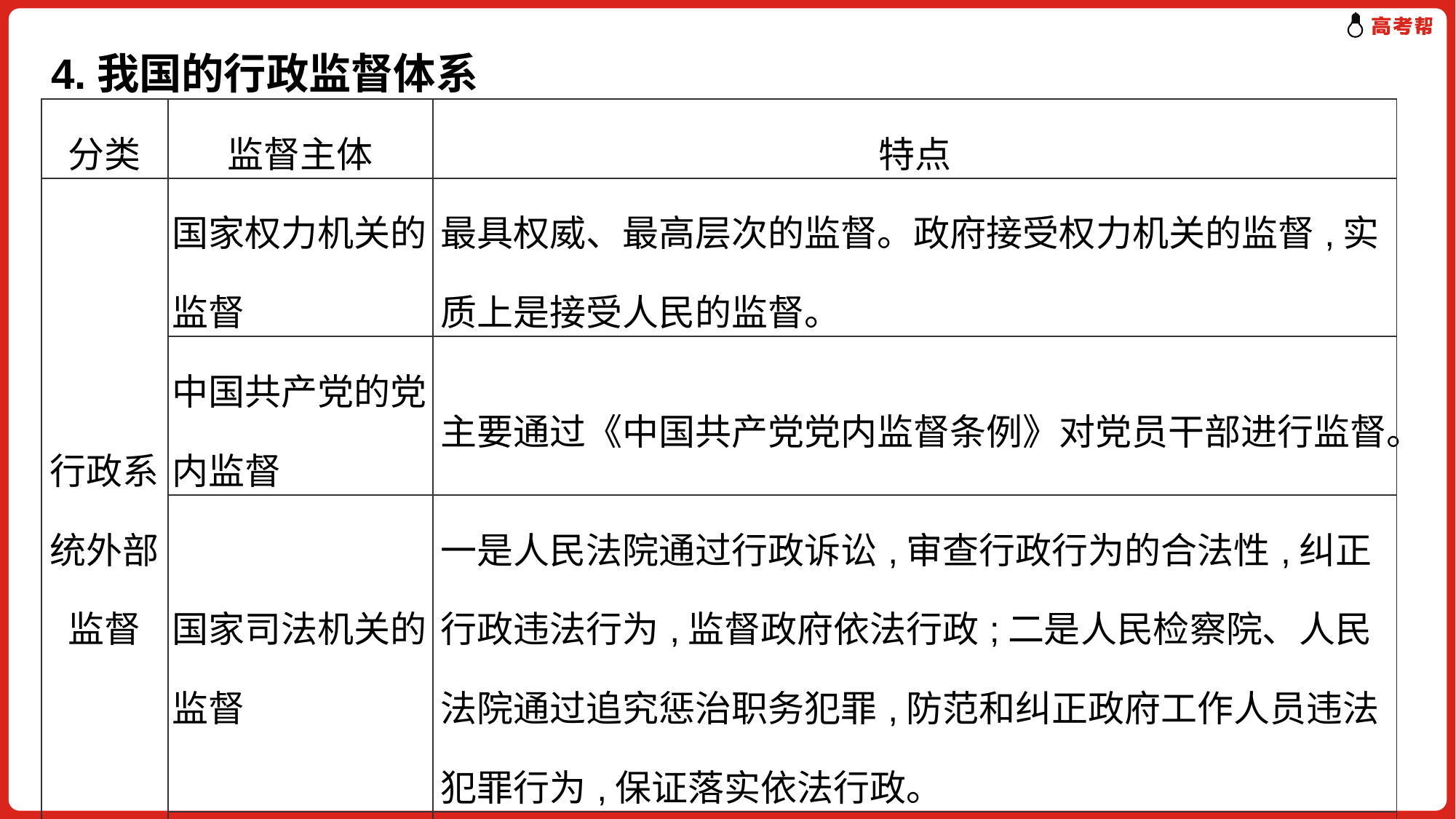

# 4.我国的行政监督体系
| 分类 | 监督主体 | 特点 |
| --- | --- | --- |
| 行政系统外部监督 | 国家权力机关的监督 | 最具权威、最高层次的监督。政府接受权力机关的监督,实质上是接受人民的监督。 |
|  | 中国共产党的党内监督 | 主要通过《中国共产党党内监督条例》对党员干部进行监督。 |
|  | 国家司法机关的监督 | 一是人民法院通过行政诉讼,审查行政行为的合法性,纠正行政违法行为,监督政府依法行政;二是人民检察院、人民法院通过追究惩治职务犯罪,防范和纠正政府工作人员违法犯罪行为,保证落实依法行政。 |
|  | 人民政协的监督 | 政府认真听取民主党派、工商联和无党派人士的意见。 |